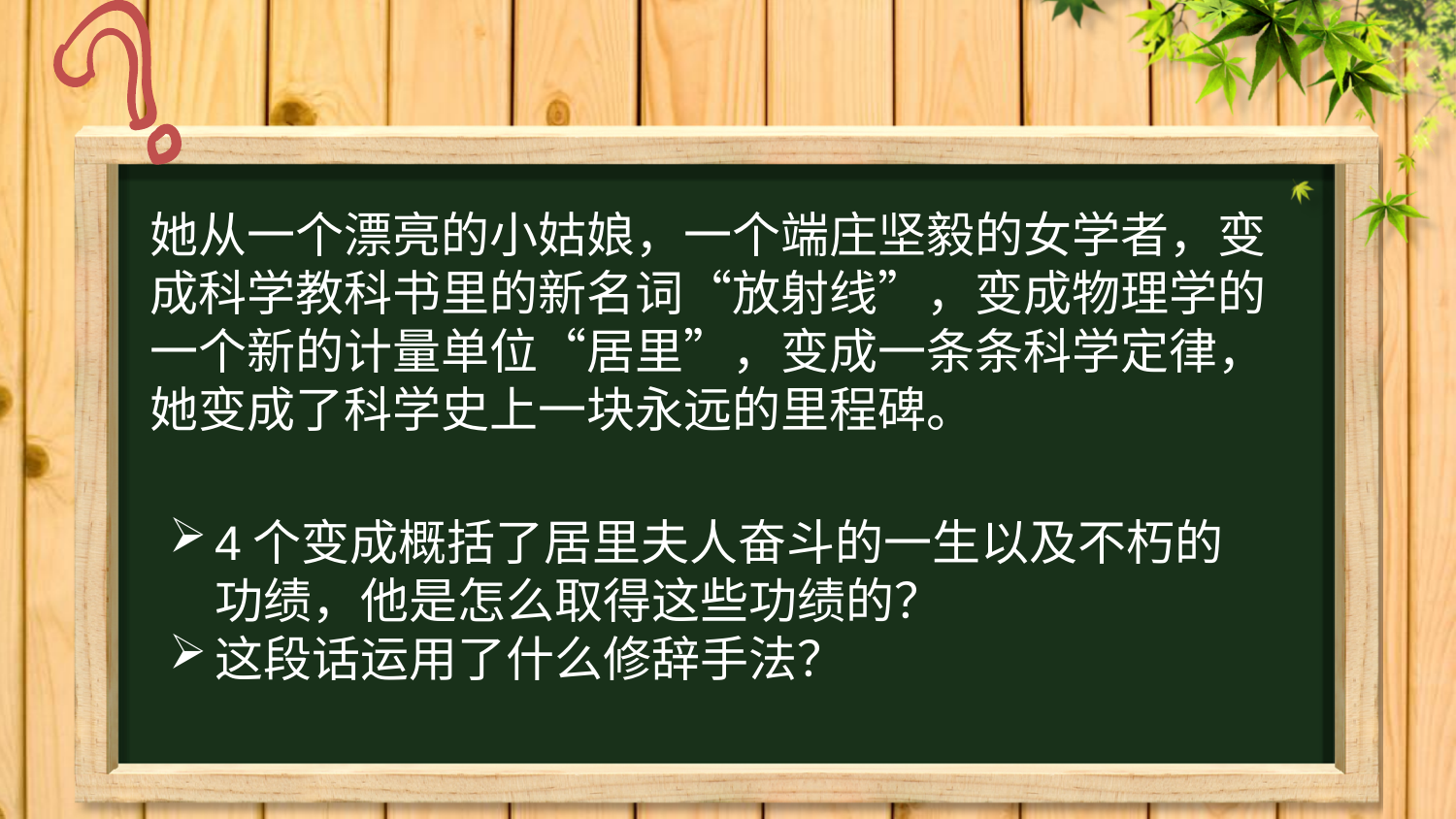

她从一个漂亮的小姑娘，一个端庄坚毅的女学者，变成科学教科书里的新名词“放射线”，变成物理学的一个新的计量单位“居里”，变成一条条科学定律，她变成了科学史上一块永远的里程碑。
4个变成概括了居里夫人奋斗的一生以及不朽的功绩，他是怎么取得这些功绩的？
这段话运用了什么修辞手法？